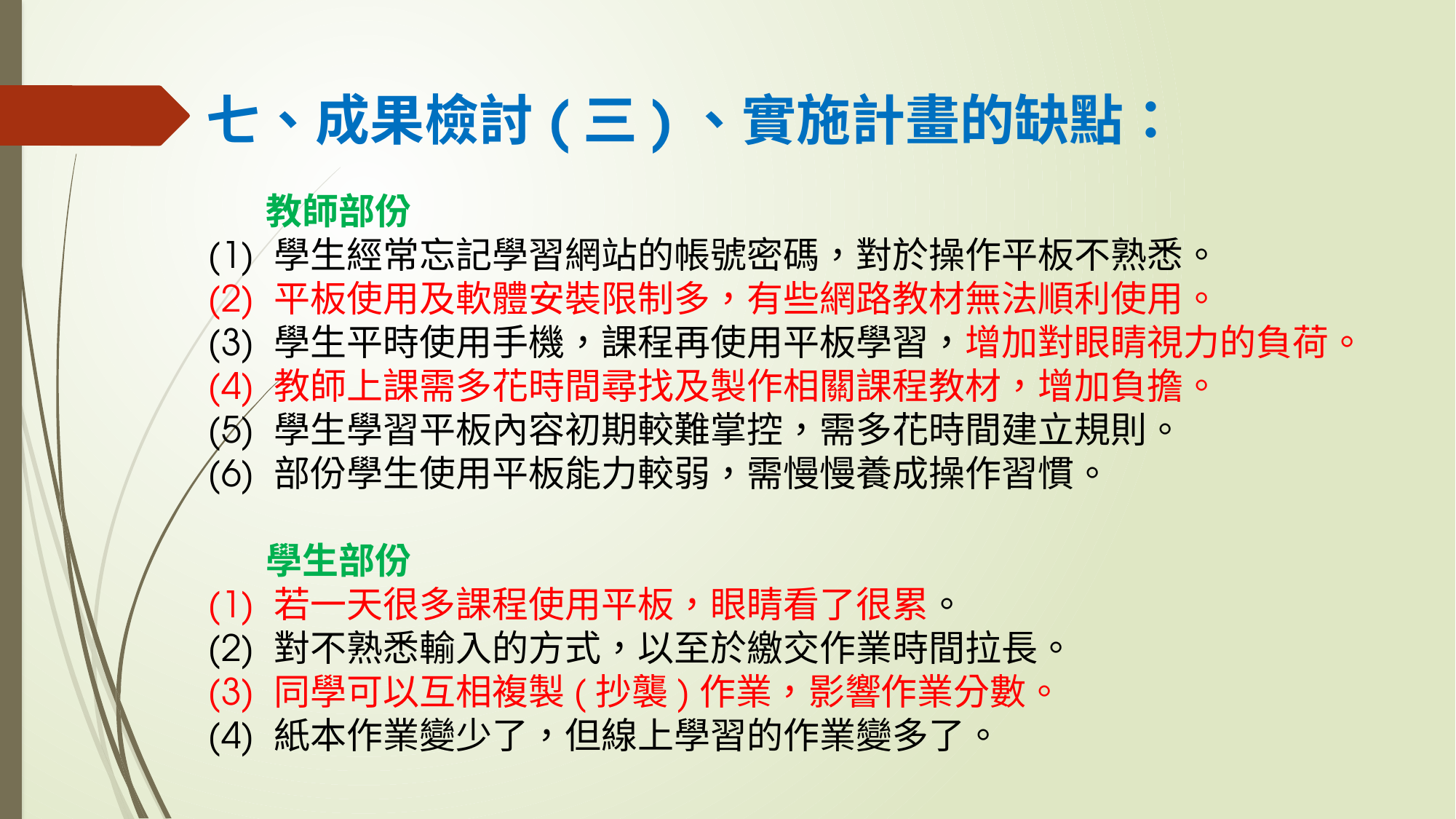

七、成果檢討(三)、實施計畫的缺點：
      教師部份
(1) 學生經常忘記學習網站的帳號密碼，對於操作平板不熟悉。
(2) 平板使用及軟體安裝限制多，有些網路教材無法順利使用。
(3) 學生平時使用手機，課程再使用平板學習，增加對眼睛視力的負荷。
(4) 教師上課需多花時間尋找及製作相關課程教材，增加負擔。
(5) 學生學習平板內容初期較難掌控，需多花時間建立規則。
(6) 部份學生使用平板能力較弱，需慢慢養成操作習慣。

      學生部份
(1) 若一天很多課程使用平板，眼睛看了很累。
(2) 對不熟悉輸入的方式，以至於繳交作業時間拉長。
(3) 同學可以互相複製(抄襲)作業，影響作業分數。
(4) 紙本作業變少了，但線上學習的作業變多了。